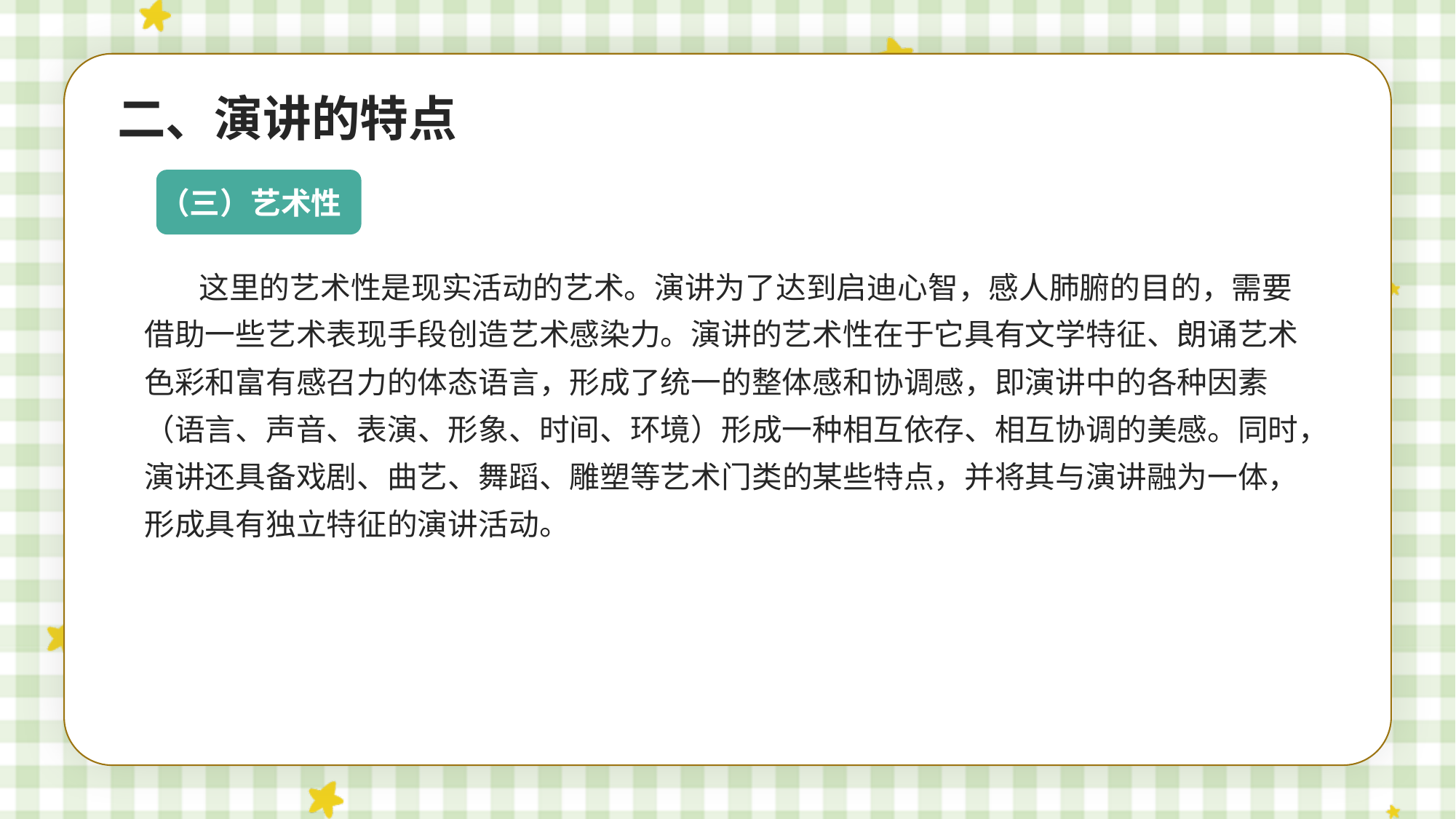

二、演讲的特点
（三）艺术性
这里的艺术性是现实活动的艺术。演讲为了达到启迪心智，感人肺腑的目的，需要借助一些艺术表现手段创造艺术感染力。演讲的艺术性在于它具有文学特征、朗诵艺术色彩和富有感召力的体态语言，形成了统一的整体感和协调感，即演讲中的各种因素（语言、声音、表演、形象、时间、环境）形成一种相互依存、相互协调的美感。同时，演讲还具备戏剧、曲艺、舞蹈、雕塑等艺术门类的某些特点，并将其与演讲融为一体，形成具有独立特征的演讲活动。